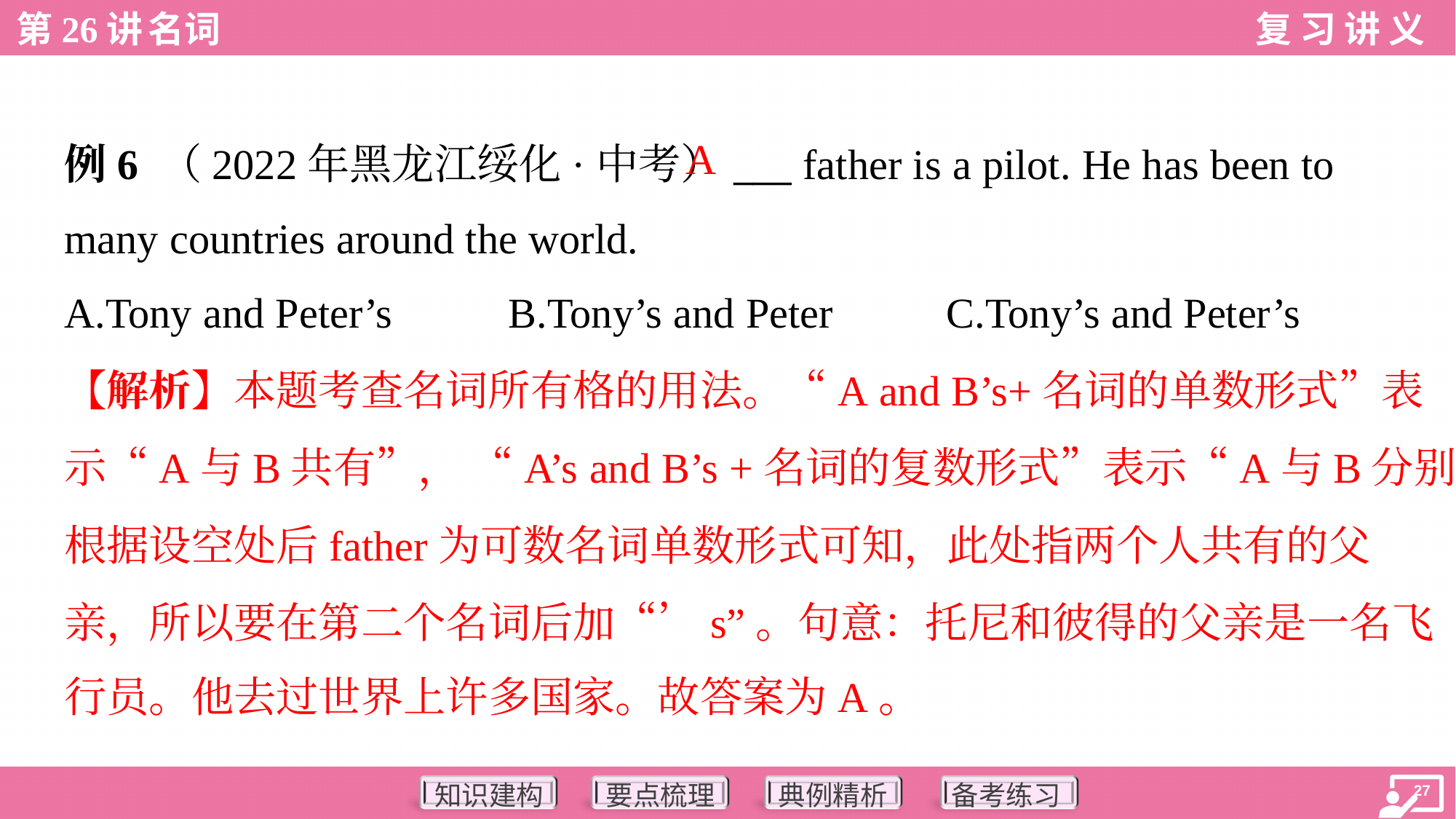

A
例6 （2022年黑龙江绥化·中考）___ father is a pilot. He has been to
many countries around the world.
A.Tony and Peter’s	B.Tony’s and Peter	C.Tony’s and Peter’s
【解析】本题考查名词所有格的用法。“A and B’s+名词的单数形式”表
示“A与B共有”， “A’s and B’s +名词的复数形式”表示“A与B分别拥有”。
根据设空处后father为可数名词单数形式可知，此处指两个人共有的父
亲，所以要在第二个名词后加“’s”。句意：托尼和彼得的父亲是一名飞
行员。他去过世界上许多国家。故答案为A。